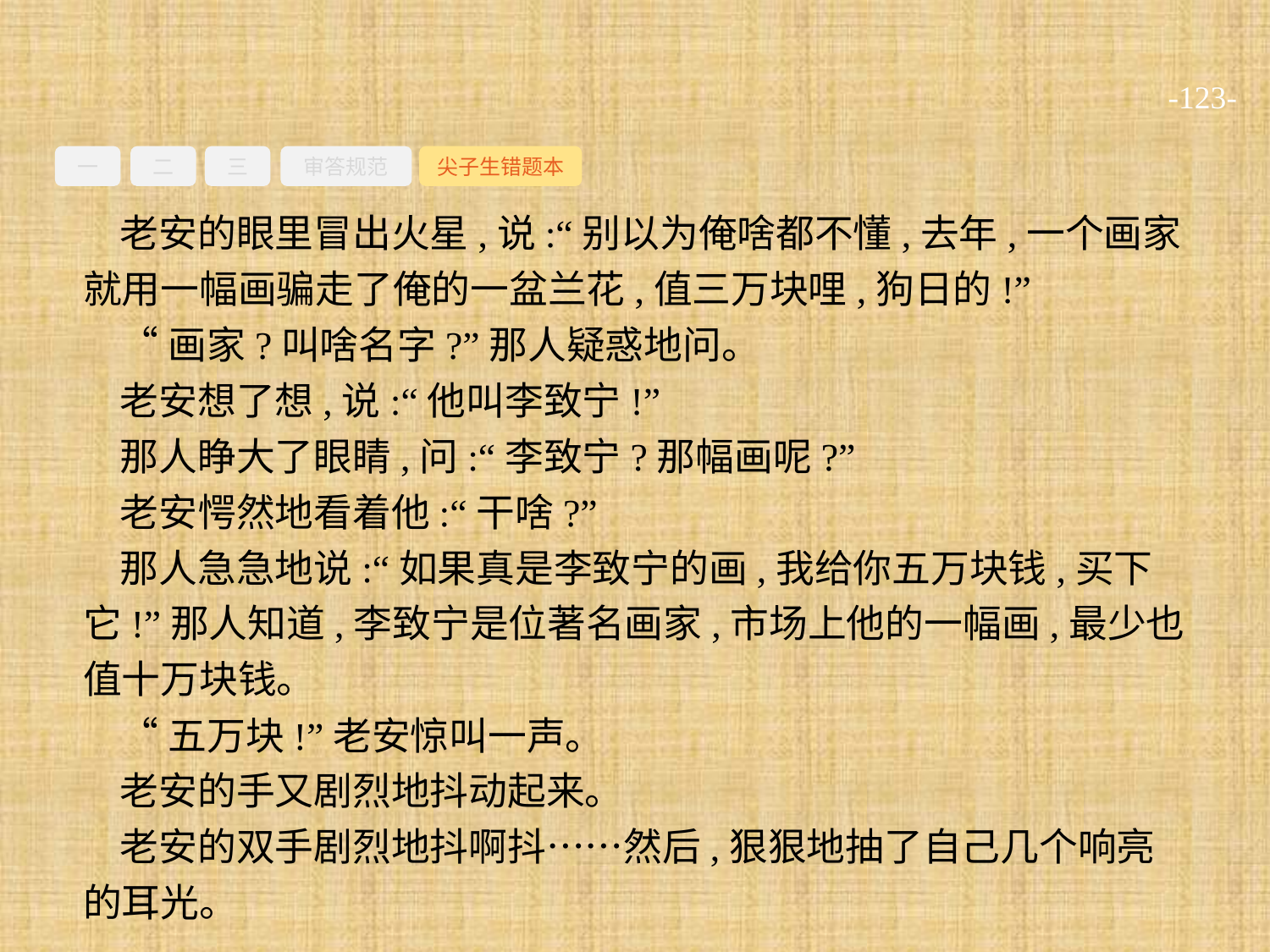

-123-
一
二
三
审答规范
尖子生错题本
老安的眼里冒出火星,说:“别以为俺啥都不懂,去年,一个画家就用一幅画骗走了俺的一盆兰花,值三万块哩,狗日的!”
“画家?叫啥名字?”那人疑惑地问。
老安想了想,说:“他叫李致宁!”
那人睁大了眼睛,问:“李致宁?那幅画呢?”
老安愕然地看着他:“干啥?”
那人急急地说:“如果真是李致宁的画,我给你五万块钱,买下它!”那人知道,李致宁是位著名画家,市场上他的一幅画,最少也值十万块钱。
“五万块!”老安惊叫一声。
老安的手又剧烈地抖动起来。
老安的双手剧烈地抖啊抖……然后,狠狠地抽了自己几个响亮的耳光。